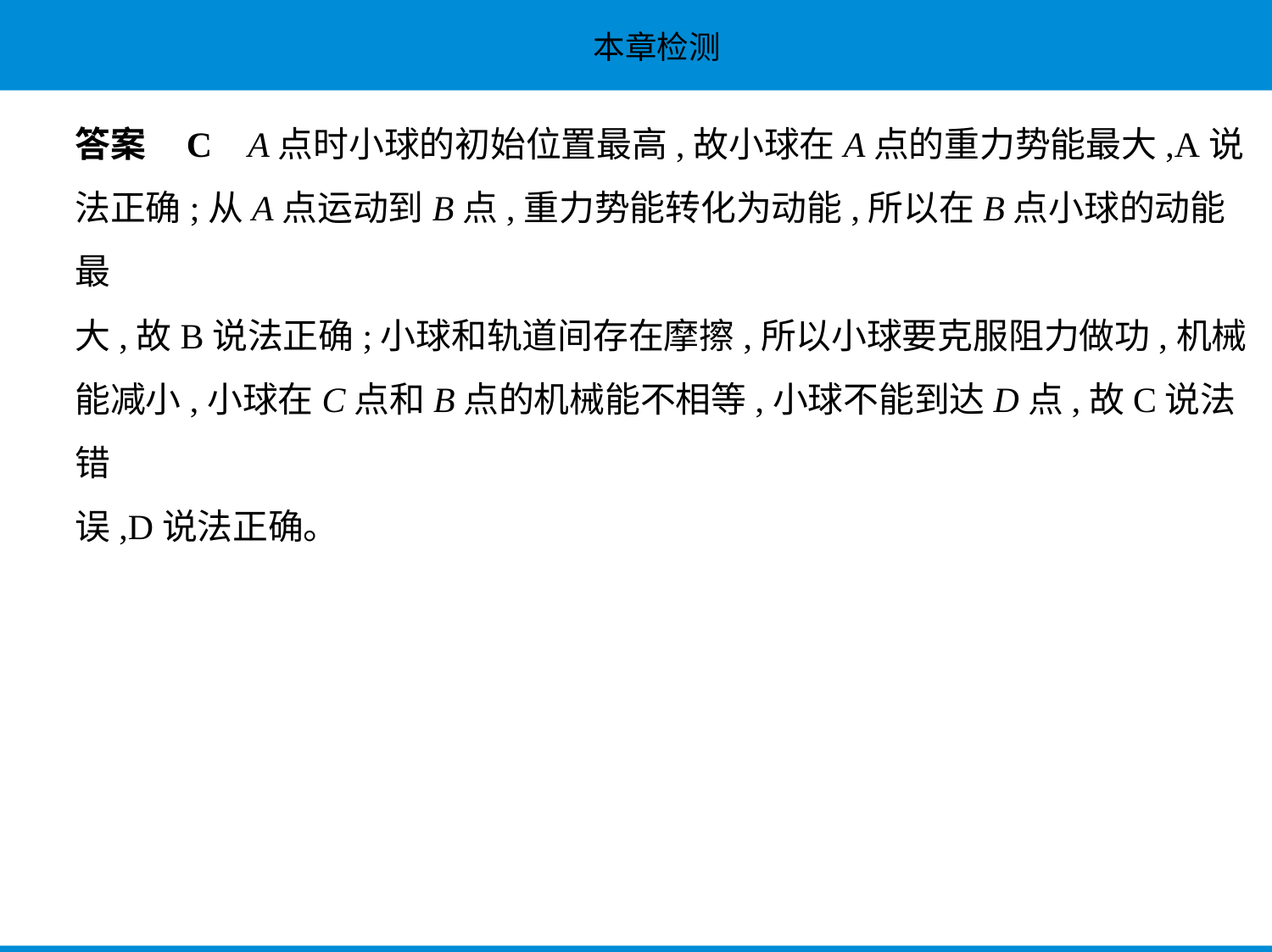

答案    C    A点时小球的初始位置最高,故小球在A点的重力势能最大,A说
法正确;从A点运动到B点,重力势能转化为动能,所以在B点小球的动能最
大,故B说法正确;小球和轨道间存在摩擦,所以小球要克服阻力做功,机械
能减小,小球在C点和B点的机械能不相等,小球不能到达D点,故C说法错
误,D说法正确。